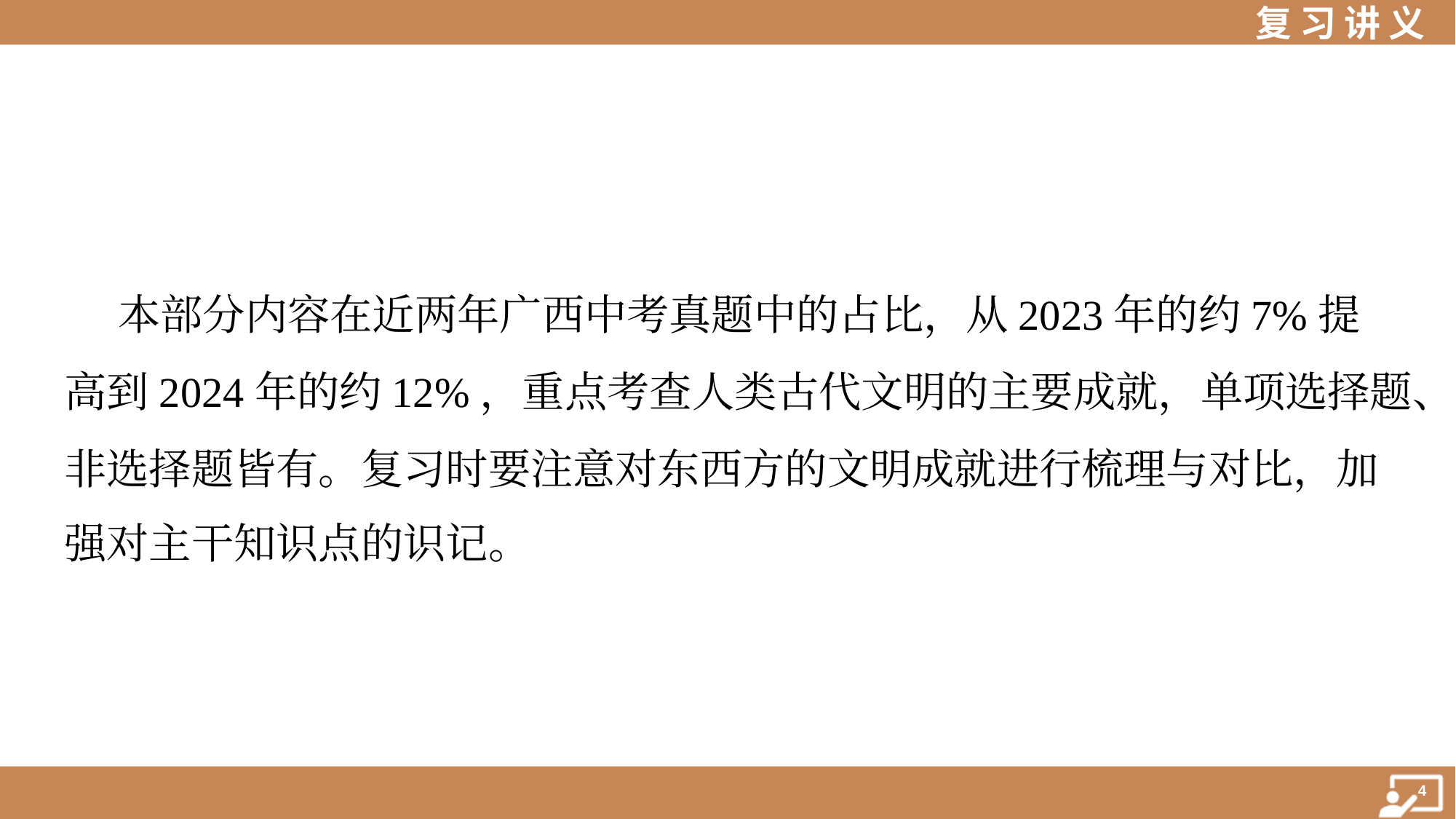

本部分内容在近两年广西中考真题中的占比，从2023年的约7%提
高到2024年的约12%，重点考查人类古代文明的主要成就，单项选择题、
非选择题皆有。复习时要注意对东西方的文明成就进行梳理与对比，加
强对主干知识点的识记。